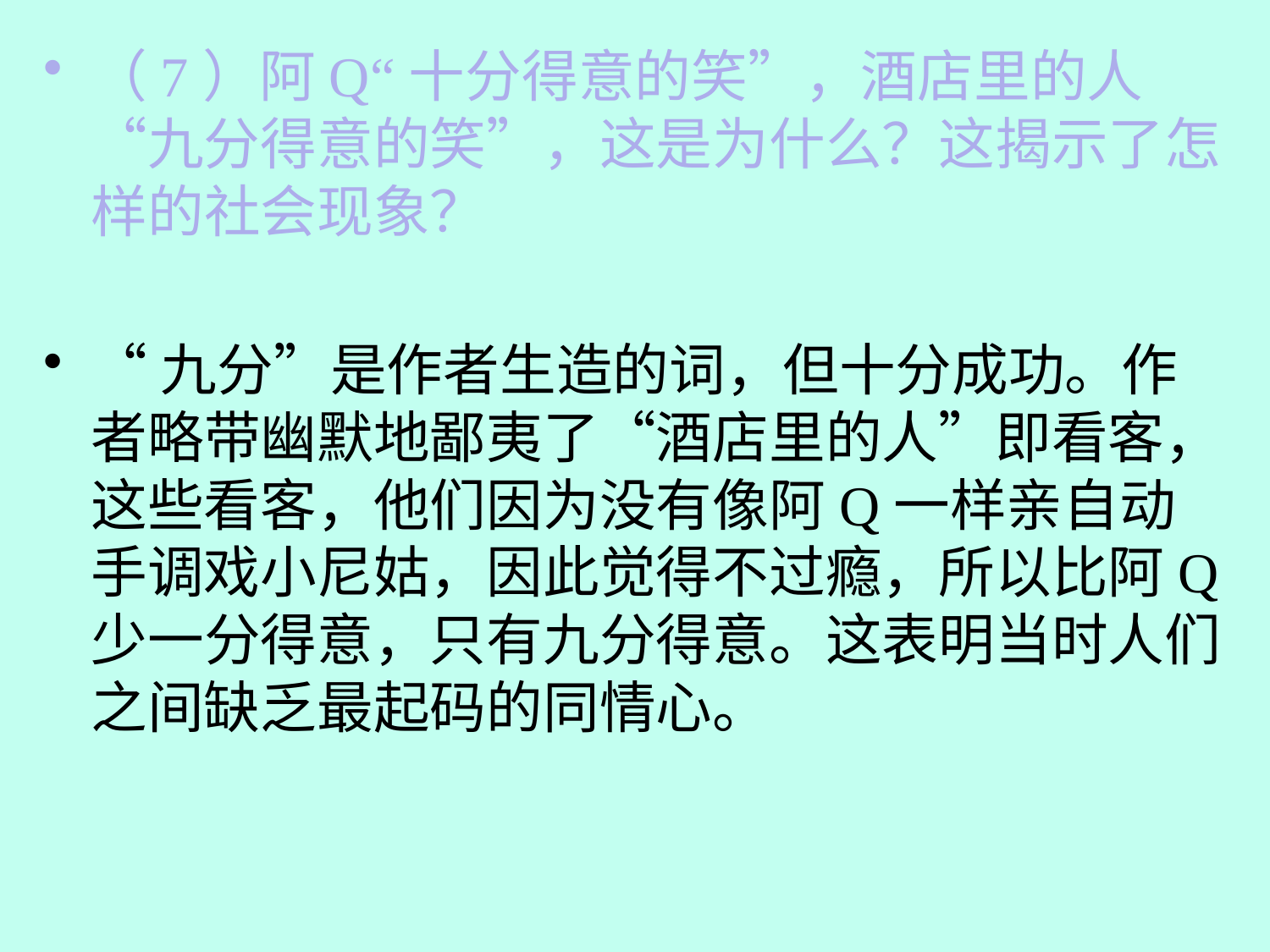

（7）阿Q“十分得意的笑”，酒店里的人“九分得意的笑”，这是为什么？这揭示了怎样的社会现象？

“九分”是作者生造的词，但十分成功。作者略带幽默地鄙夷了“酒店里的人”即看客，这些看客，他们因为没有像阿Q一样亲自动手调戏小尼姑，因此觉得不过瘾，所以比阿Q少一分得意，只有九分得意。这表明当时人们之间缺乏最起码的同情心。